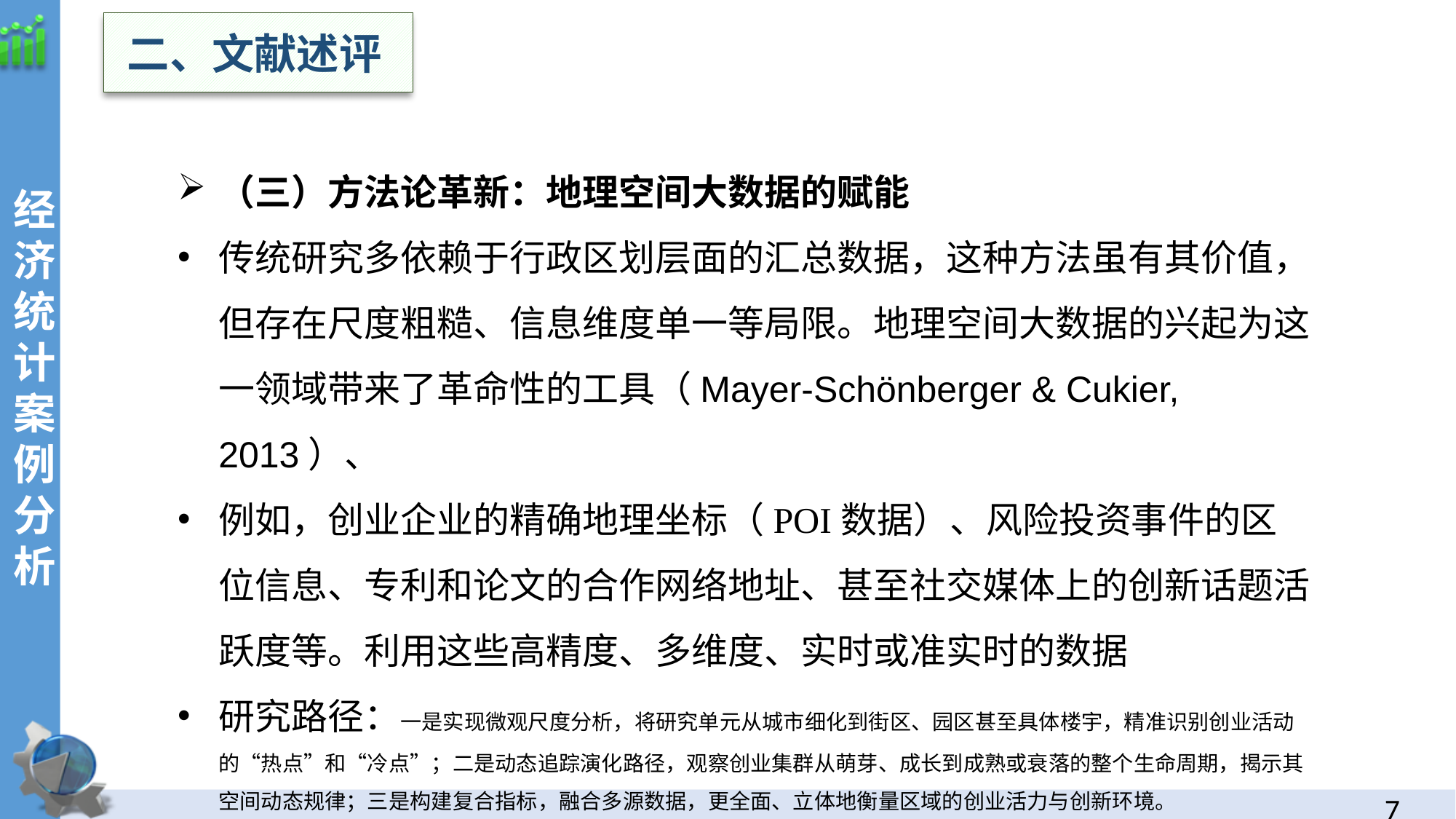

二、文献述评

经济统计案例分析
（三）方法论革新：地理空间大数据的赋能
传统研究多依赖于行政区划层面的汇总数据，这种方法虽有其价值，但存在尺度粗糙、信息维度单一等局限。地理空间大数据的兴起为这一领域带来了革命性的工具（Mayer-Schönberger & Cukier, 2013）、
例如，创业企业的精确地理坐标（POI数据）、风险投资事件的区位信息、专利和论文的合作网络地址、甚至社交媒体上的创新话题活跃度等。利用这些高精度、多维度、实时或准实时的数据
研究路径：一是实现微观尺度分析，将研究单元从城市细化到街区、园区甚至具体楼宇，精准识别创业活动的“热点”和“冷点”；二是动态追踪演化路径，观察创业集群从萌芽、成长到成熟或衰落的整个生命周期，揭示其空间动态规律；三是构建复合指标，融合多源数据，更全面、立体地衡量区域的创业活力与创新环境。
7